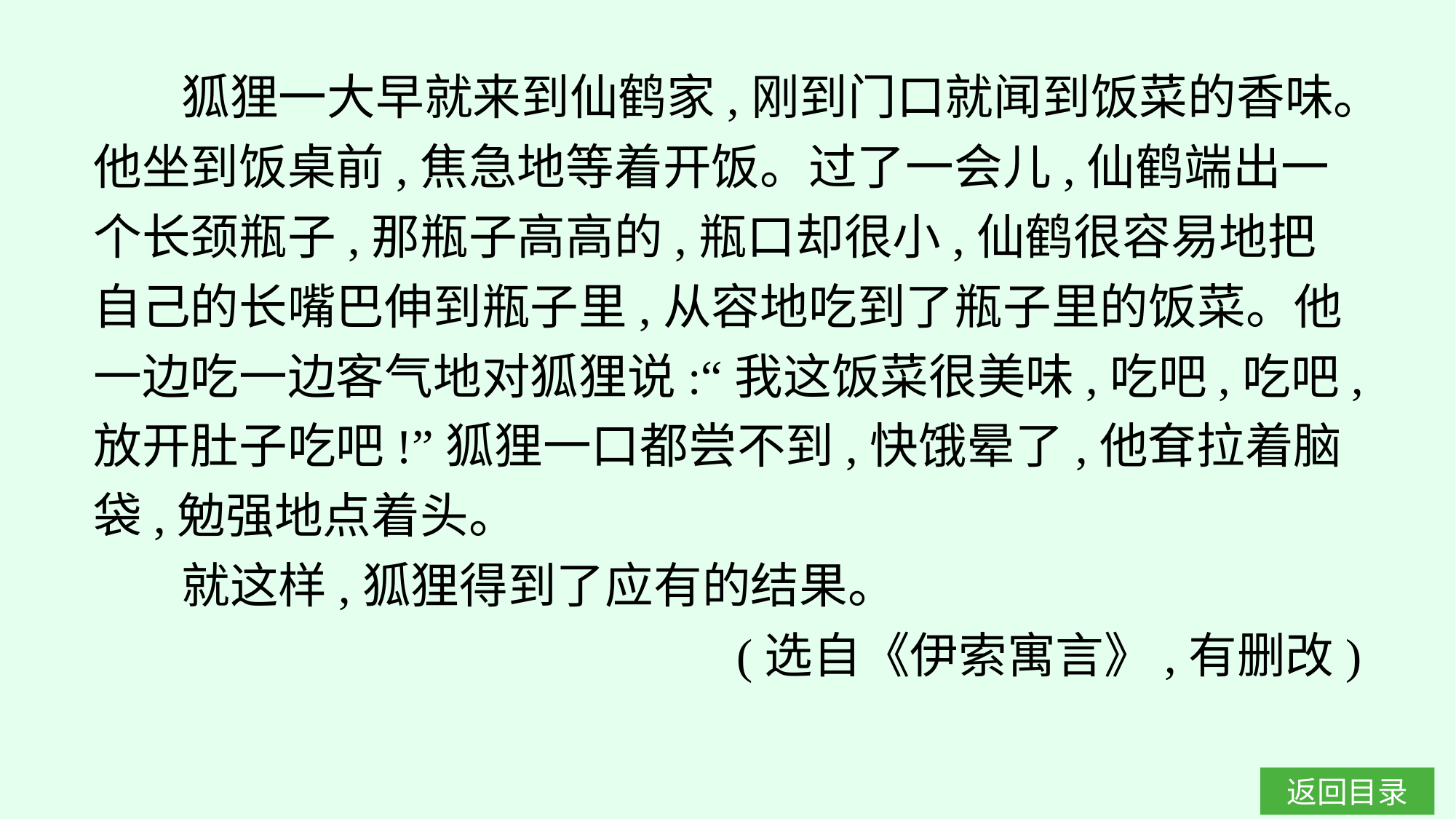

狐狸一大早就来到仙鹤家,刚到门口就闻到饭菜的香味。他坐到饭桌前,焦急地等着开饭。过了一会儿,仙鹤端出一个长颈瓶子,那瓶子高高的,瓶口却很小,仙鹤很容易地把自己的长嘴巴伸到瓶子里,从容地吃到了瓶子里的饭菜。他一边吃一边客气地对狐狸说:“我这饭菜很美味,吃吧,吃吧,放开肚子吃吧!”狐狸一口都尝不到,快饿晕了,他耷拉着脑袋,勉强地点着头。
       就这样,狐狸得到了应有的结果。
(选自《伊索寓言》,有删改)